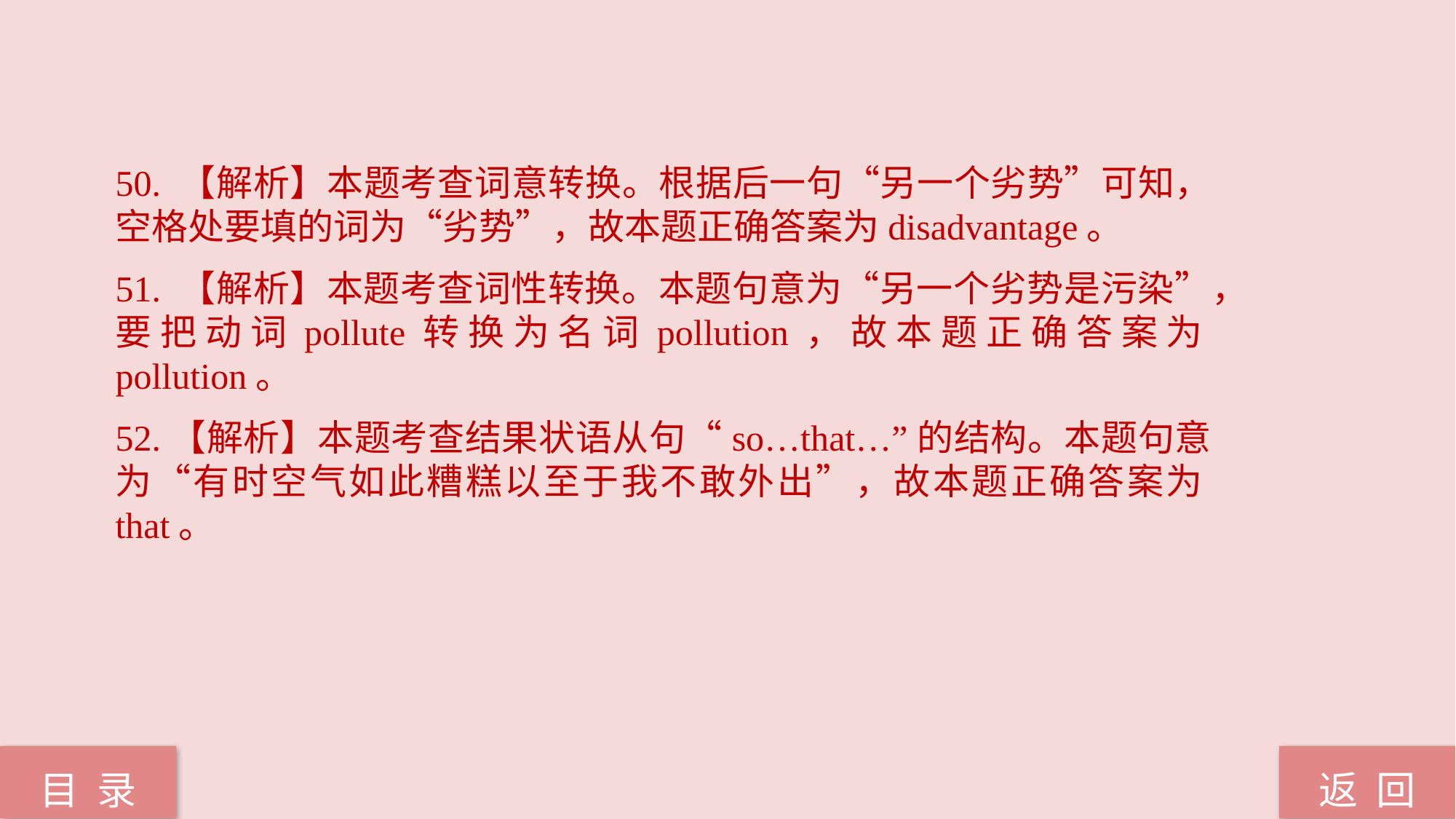

50. 【解析】本题考查词意转换。根据后一句“另一个劣势”可知，空格处要填的词为“劣势”，故本题正确答案为disadvantage。
51. 【解析】本题考查词性转换。本题句意为“另一个劣势是污染”，要把动词pollute转换为名词pollution，故本题正确答案为pollution。
52.【解析】本题考查结果状语从句“so…that…”的结构。本题句意为“有时空气如此糟糕以至于我不敢外出”，故本题正确答案为that。
返  回